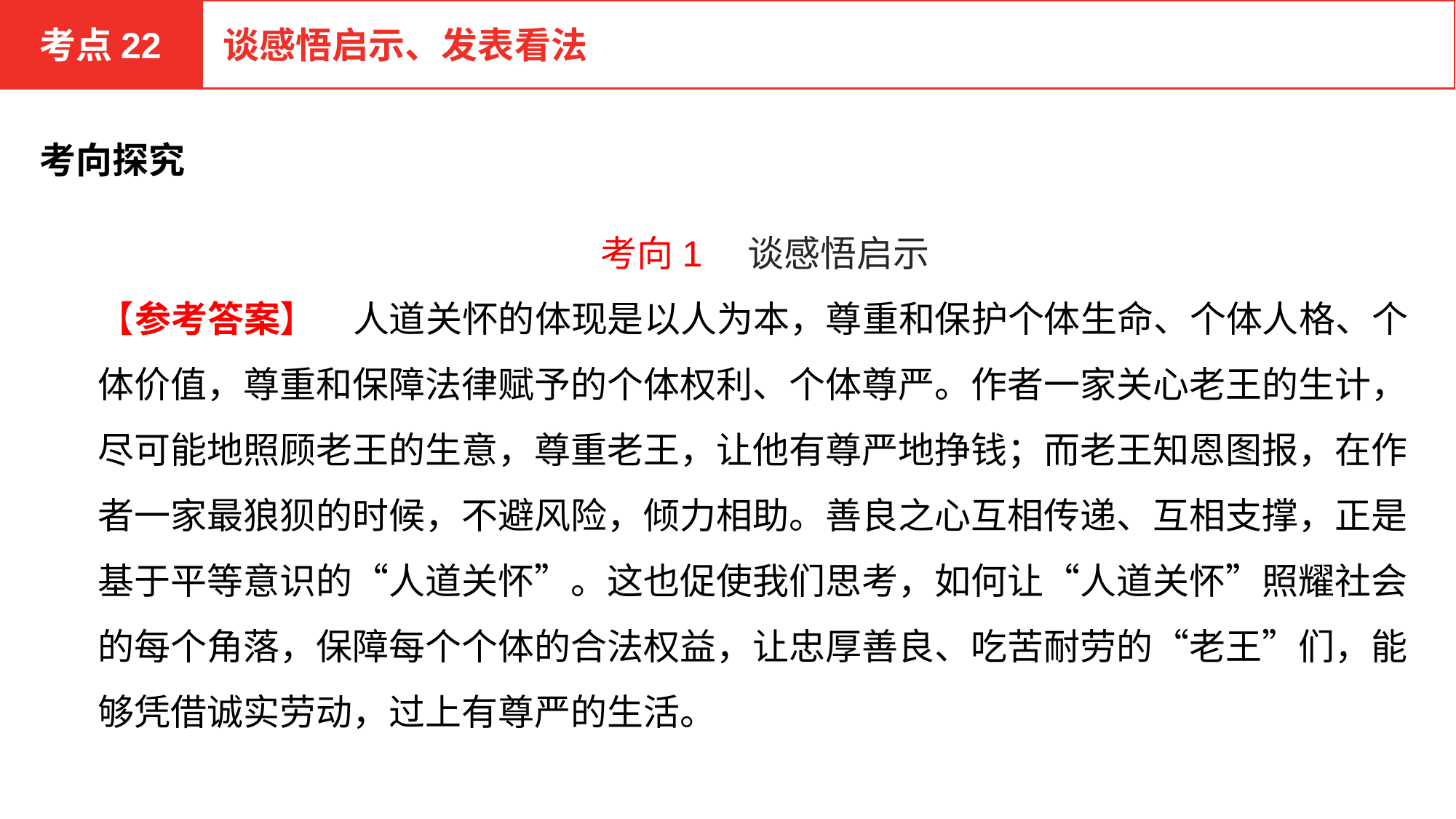

考点22
谈感悟启示、发表看法
考向探究

考向1　谈感悟启示
【参考答案】　人道关怀的体现是以人为本，尊重和保护个体生命、个体人格、个体价值，尊重和保障法律赋予的个体权利、个体尊严。作者一家关心老王的生计，尽可能地照顾老王的生意，尊重老王，让他有尊严地挣钱；而老王知恩图报，在作者一家最狼狈的时候，不避风险，倾力相助。善良之心互相传递、互相支撑，正是基于平等意识的“人道关怀”。这也促使我们思考，如何让“人道关怀”照耀社会的每个角落，保障每个个体的合法权益，让忠厚善良、吃苦耐劳的“老王”们，能够凭借诚实劳动，过上有尊严的生活。